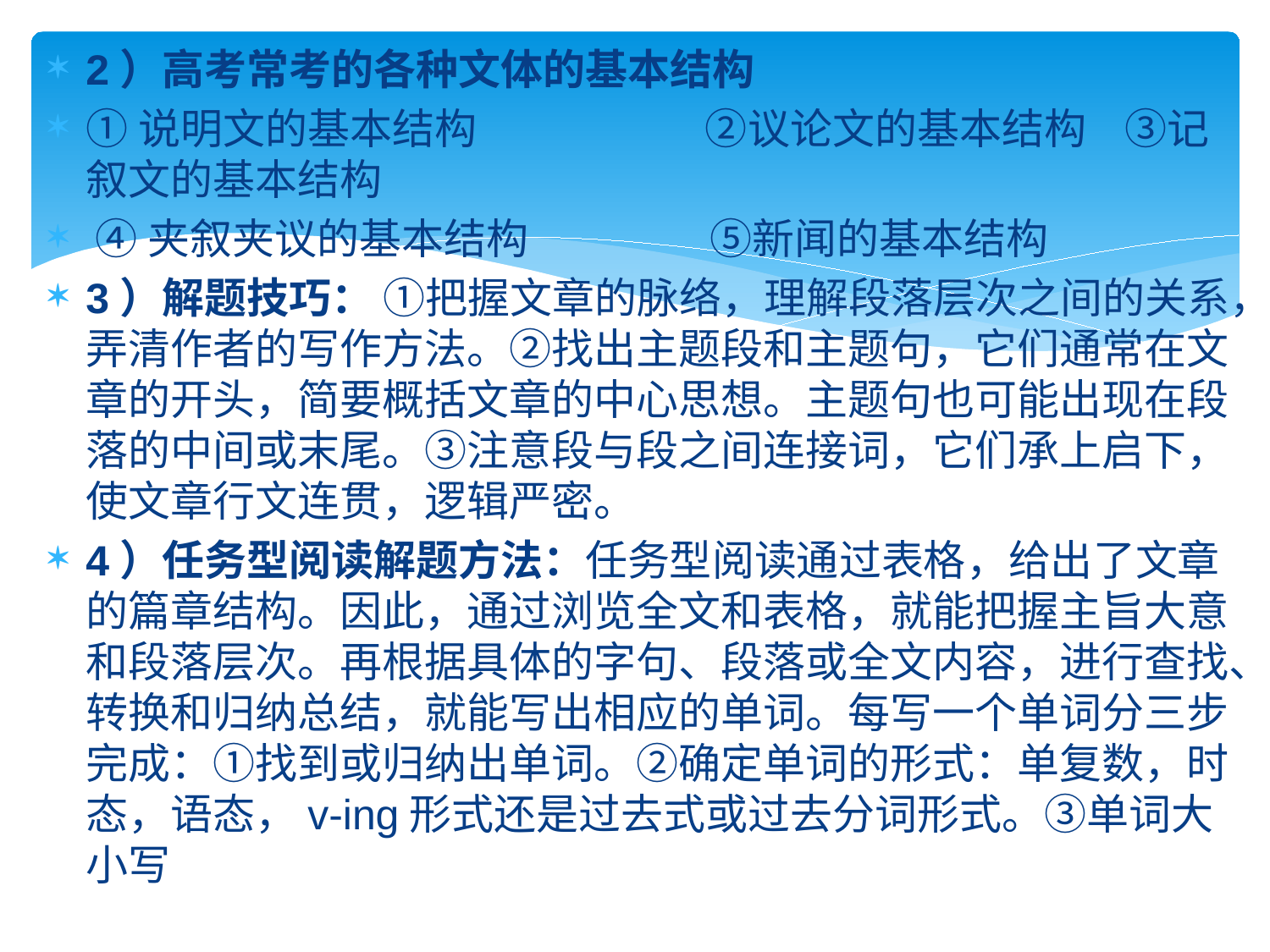

2）高考常考的各种文体的基本结构
①说明文的基本结构                        ②议论文的基本结构    ③记叙文的基本结构
 ④夹叙夹议的基本结构                   ⑤新闻的基本结构
3）解题技巧： ①把握文章的脉络，理解段落层次之间的关系，弄清作者的写作方法。②找出主题段和主题句，它们通常在文章的开头，简要概括文章的中心思想。主题句也可能出现在段落的中间或末尾。③注意段与段之间连接词，它们承上启下，使文章行文连贯，逻辑严密。
4）任务型阅读解题方法：任务型阅读通过表格，给出了文章的篇章结构。因此，通过浏览全文和表格，就能把握主旨大意和段落层次。再根据具体的字句、段落或全文内容，进行查找、转换和归纳总结，就能写出相应的单词。每写一个单词分三步完成：①找到或归纳出单词。②确定单词的形式：单复数，时态，语态，v-ing形式还是过去式或过去分词形式。③单词大小写